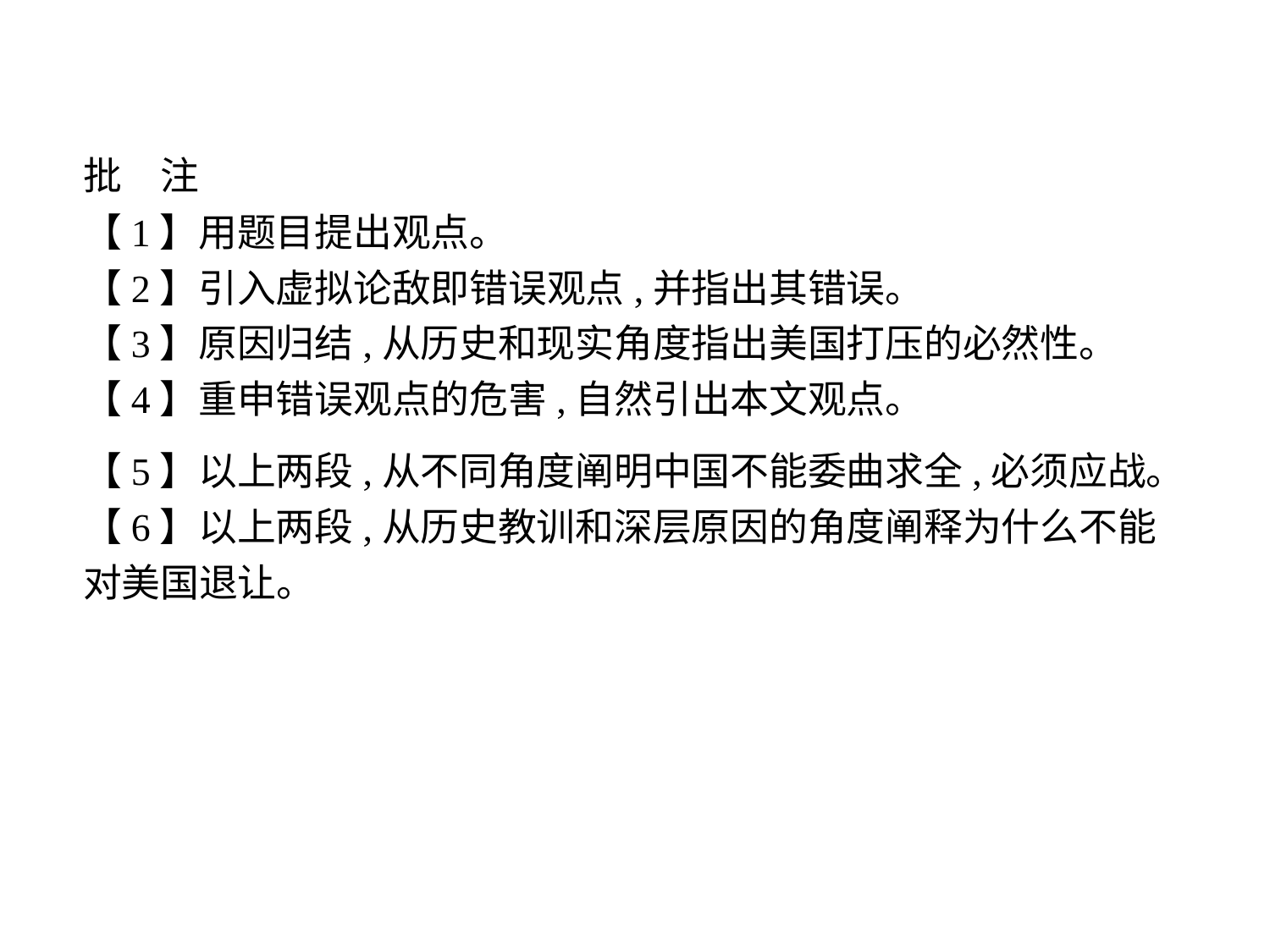

批　注
【1】用题目提出观点。
【2】引入虚拟论敌即错误观点,并指出其错误。
【3】原因归结,从历史和现实角度指出美国打压的必然性。
【4】重申错误观点的危害,自然引出本文观点。
【5】以上两段,从不同角度阐明中国不能委曲求全,必须应战。
【6】以上两段,从历史教训和深层原因的角度阐释为什么不能对美国退让。